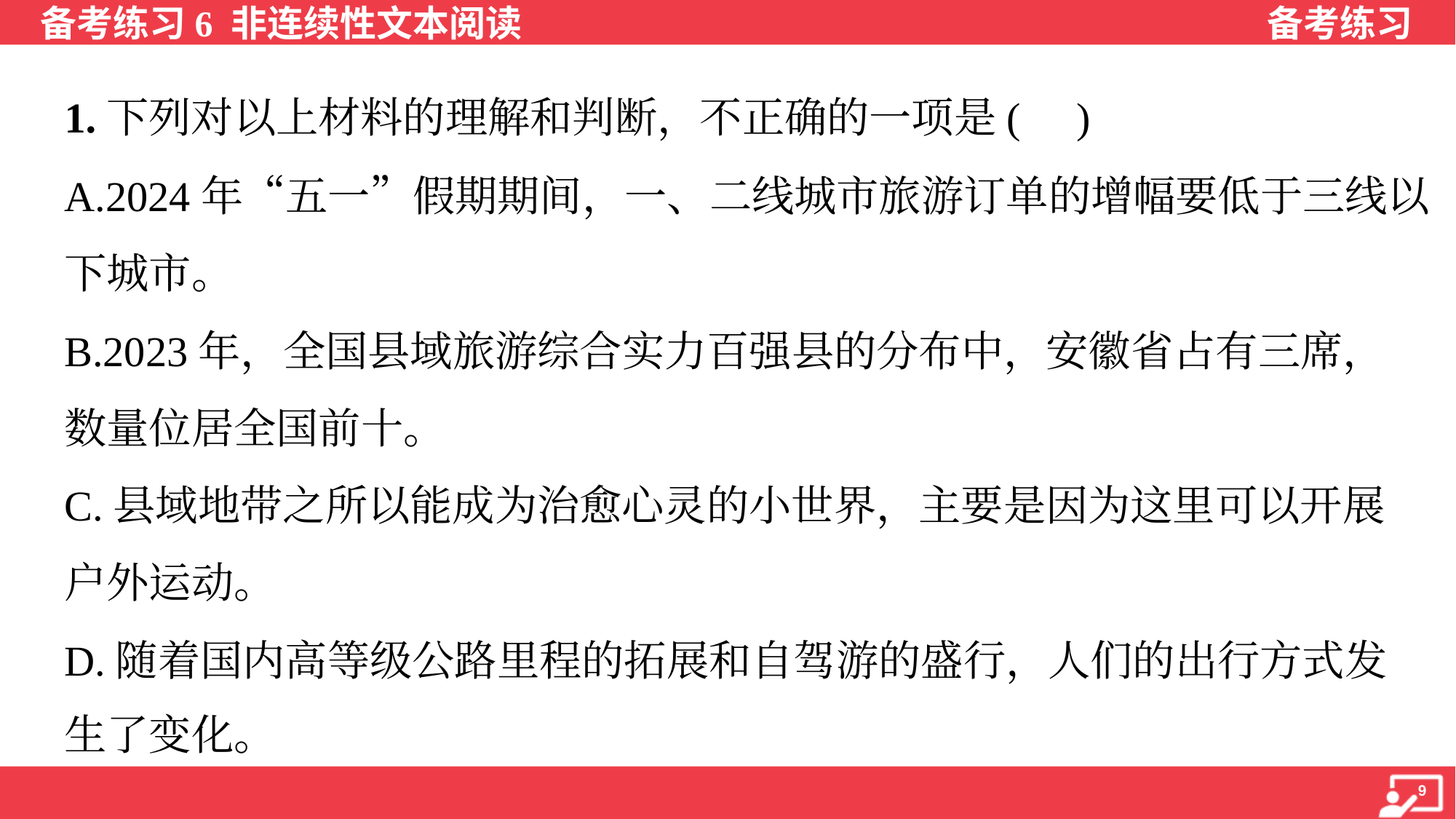

1.下列对以上材料的理解和判断，不正确的一项是(     )
A.2024年“五一”假期期间，一、二线城市旅游订单的增幅要低于三线以
下城市。
B.2023年，全国县域旅游综合实力百强县的分布中，安徽省占有三席，
数量位居全国前十。
C.县域地带之所以能成为治愈心灵的小世界，主要是因为这里可以开展
户外运动。
D.随着国内高等级公路里程的拓展和自驾游的盛行，人们的出行方式发
生了变化。